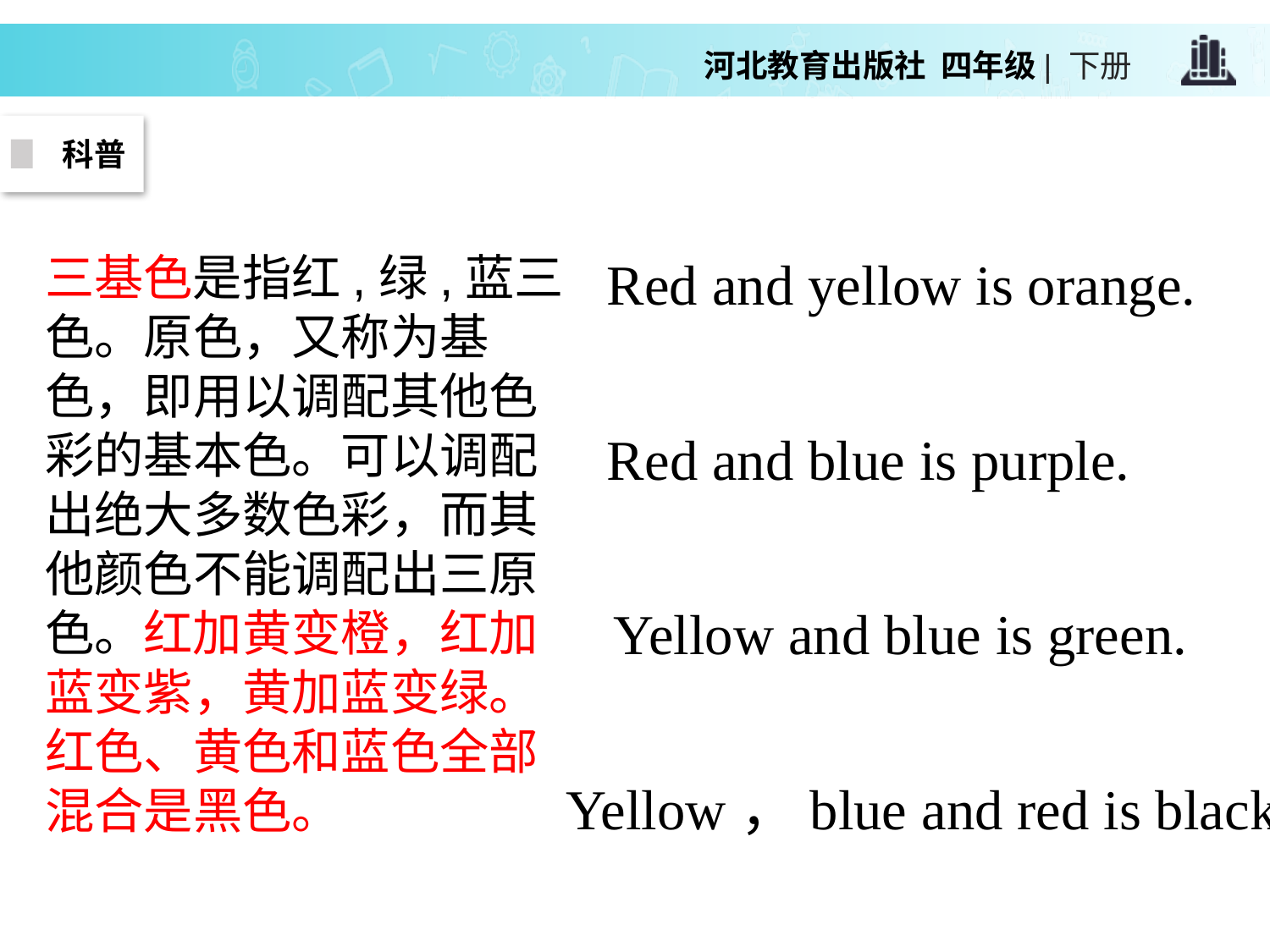

科普

三基色是指红,绿,蓝三色。原色，又称为基色，即用以调配其他色彩的基本色。可以调配出绝大多数色彩，而其他颜色不能调配出三原色。红加黄变橙，红加蓝变紫，黄加蓝变绿。红色、黄色和蓝色全部混合是黑色。
Red and yellow is orange.
Red and blue is purple.
Yellow and blue is green.
Yellow，blue and red is black.